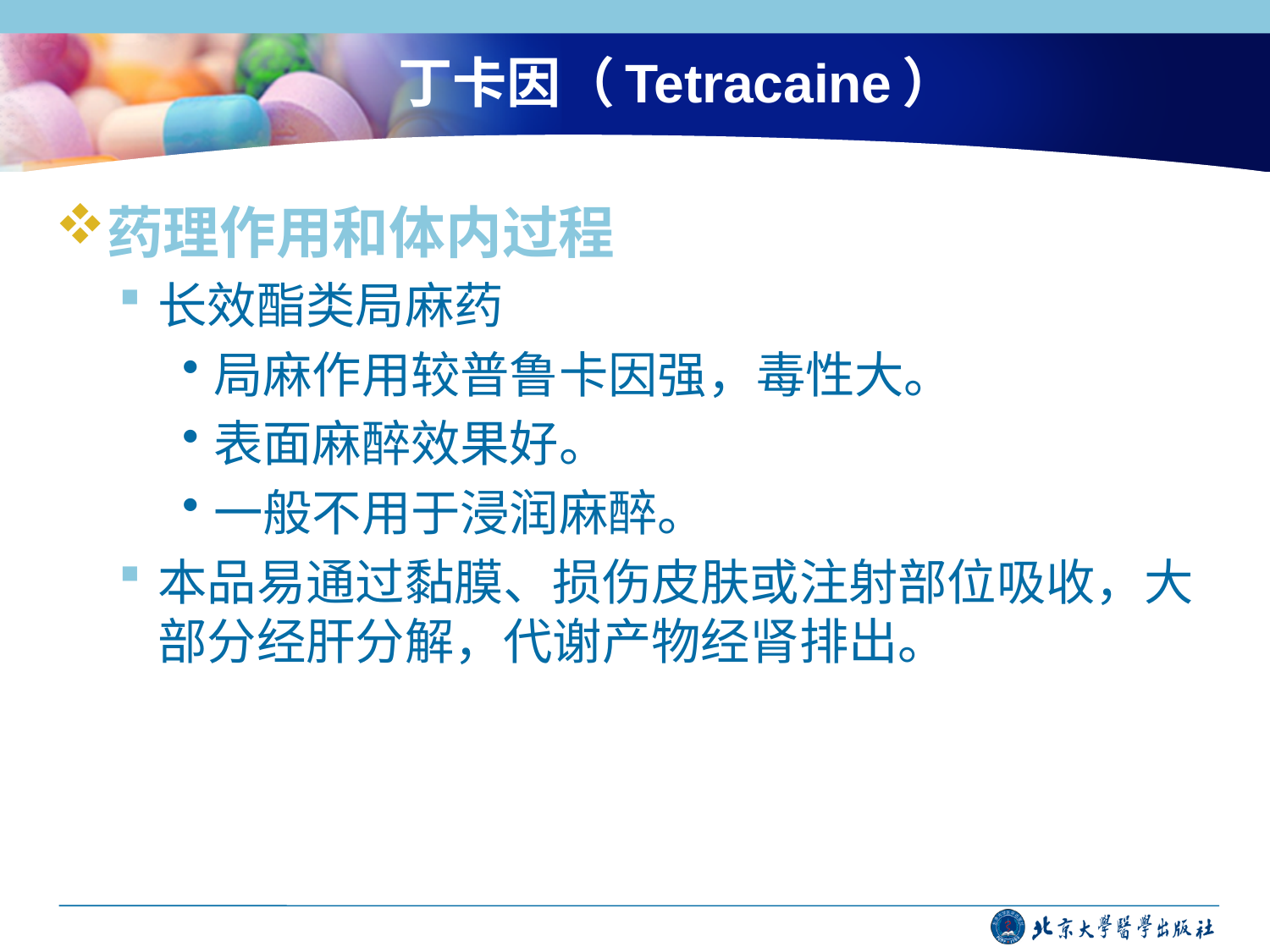

# 丁卡因（Tetracaine）
药理作用和体内过程
长效酯类局麻药
局麻作用较普鲁卡因强，毒性大。
表面麻醉效果好。
一般不用于浸润麻醉。
本品易通过黏膜、损伤皮肤或注射部位吸收，大部分经肝分解，代谢产物经肾排出。